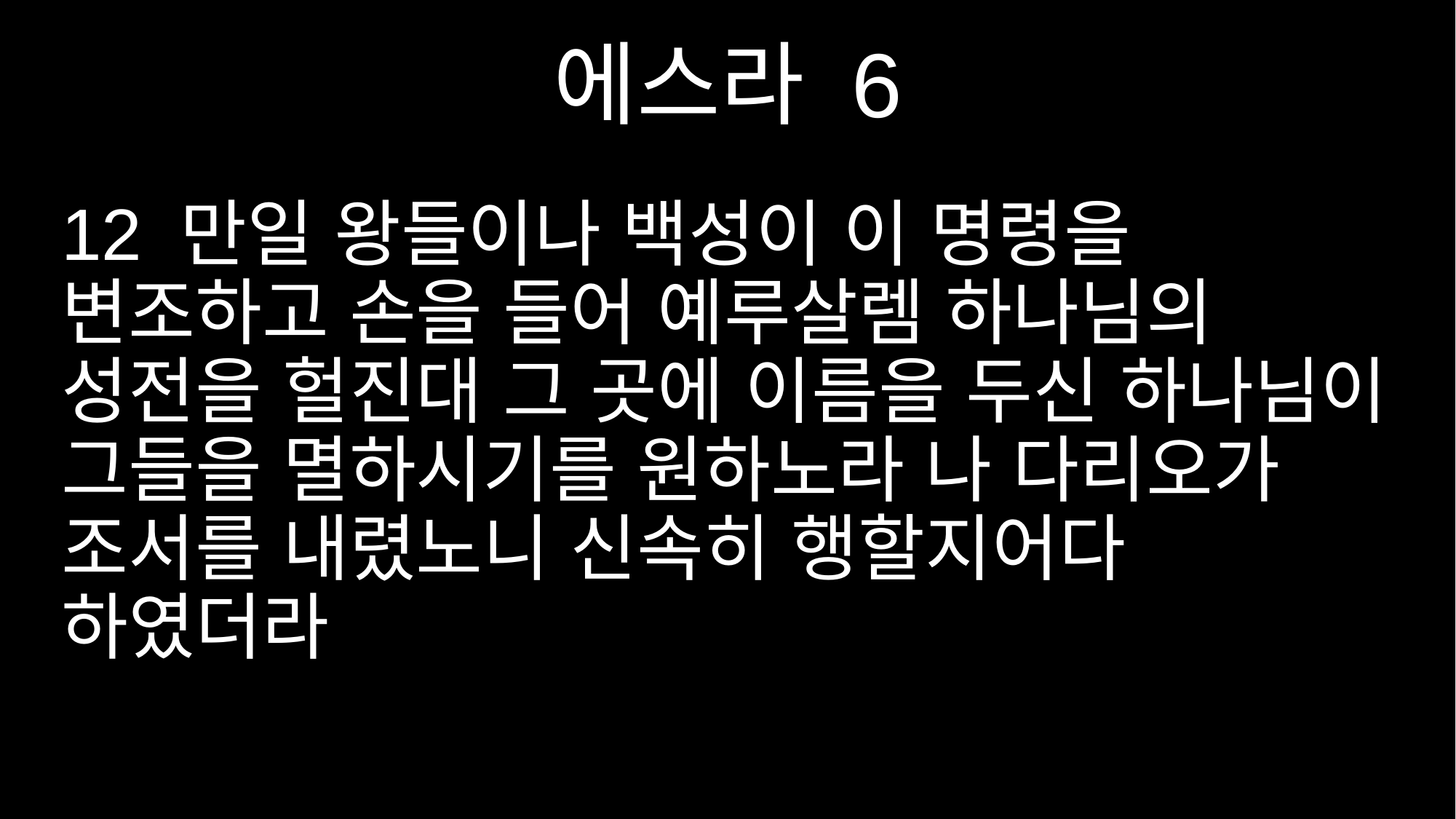

에스라 6
12 만일 왕들이나 백성이 이 명령을 변조하고 손을 들어 예루살렘 하나님의 성전을 헐진대 그 곳에 이름을 두신 하나님이 그들을 멸하시기를 원하노라 나 다리오가 조서를 내렸노니 신속히 행할지어다 하였더라